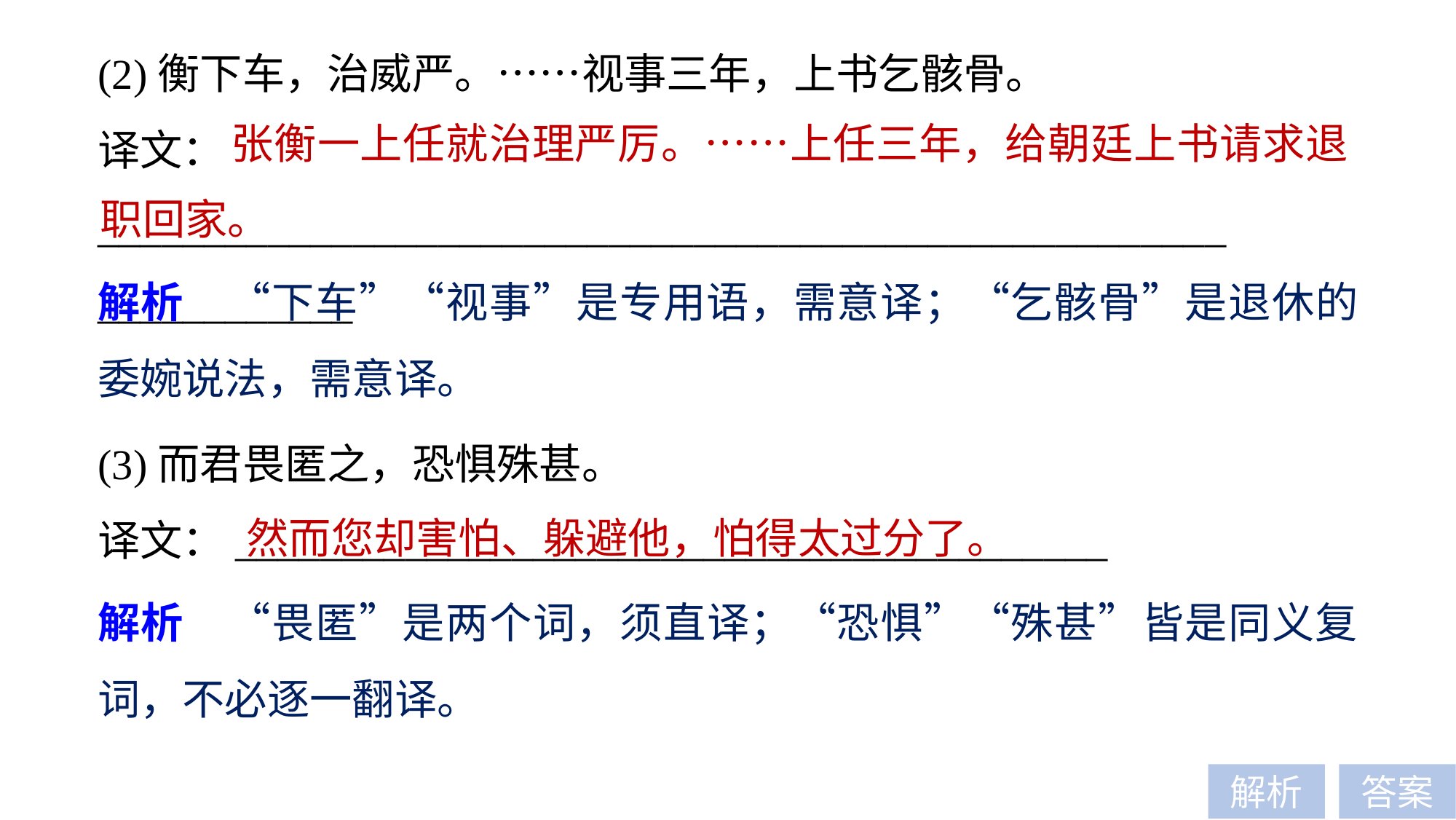

(2)衡下车，治威严。……视事三年，上书乞骸骨。
译文：_____________________________________________________
____________
            张衡一上任就治理严厉。……上任三年，给朝廷上书请求退职回家。
解析　“下车”“视事”是专用语，需意译；“乞骸骨”是退休的委婉说法，需意译。
(3)而君畏匿之，恐惧殊甚。
译文：_________________________________________
然而您却害怕、躲避他，怕得太过分了。
解析　“畏匿”是两个词，须直译；“恐惧”“殊甚”皆是同义复词，不必逐一翻译。
解析
答案